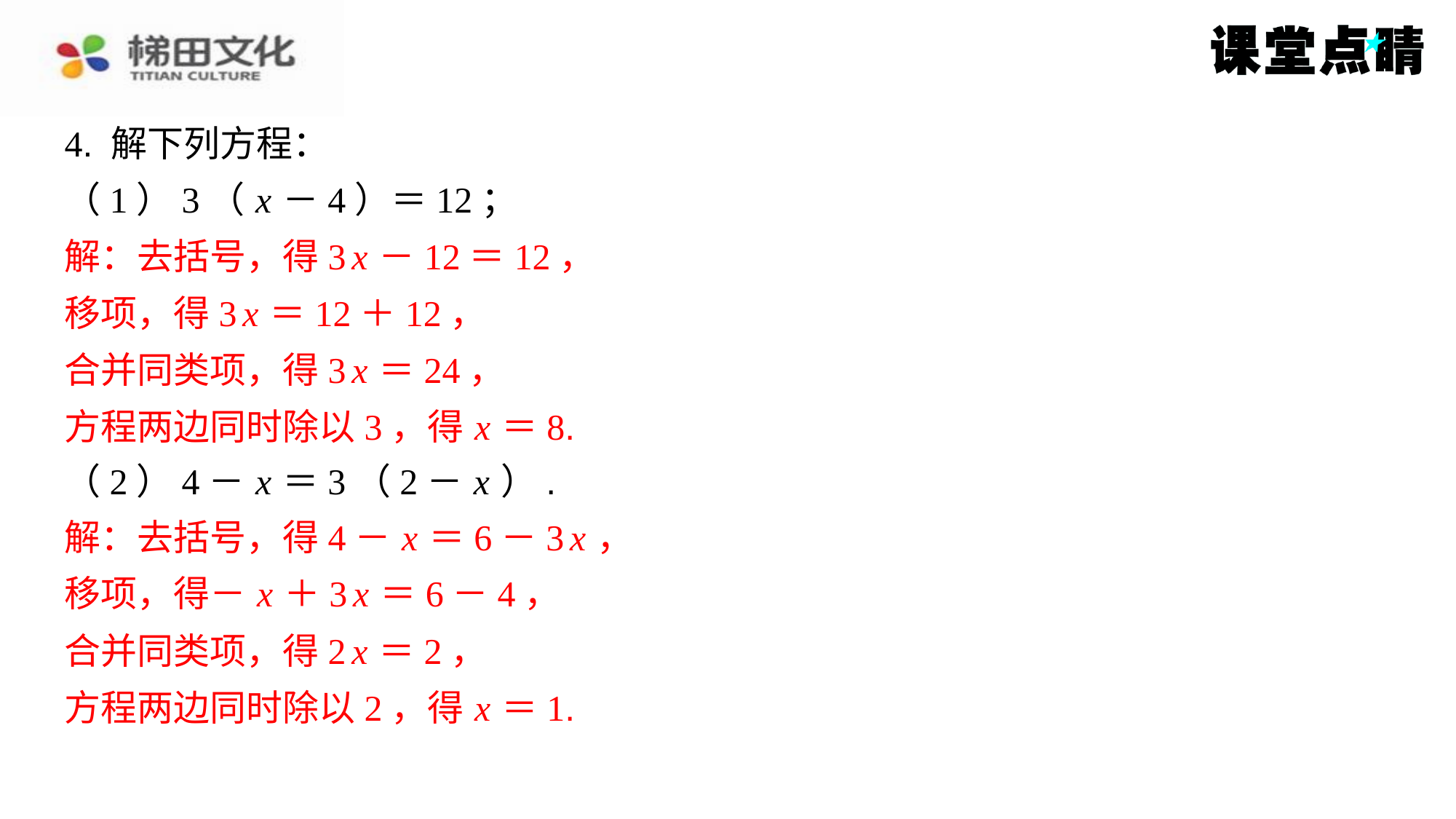

4. 解下列方程：
（1）3（ x －4）＝12；
解：去括号，得3 x －12＝12，
移项，得3 x ＝12＋12，
合并同类项，得3 x ＝24，
方程两边同时除以3，得 x ＝8.
（2）4－ x ＝3（2－ x ）.
解：去括号，得4－ x ＝6－3 x ，
移项，得－ x ＋3 x ＝6－4，
合并同类项，得2 x ＝2，
方程两边同时除以2，得 x ＝1.
解：去括号，得3 x －12＝12，
移项，得3 x ＝12＋12，
合并同类项，得3 x ＝24，
方程两边同时除以3，得 x ＝8.
解：去括号，得4－ x ＝6－3 x ，
移项，得－ x ＋3 x ＝6－4，
合并同类项，得2 x ＝2，
方程两边同时除以2，得 x ＝1.